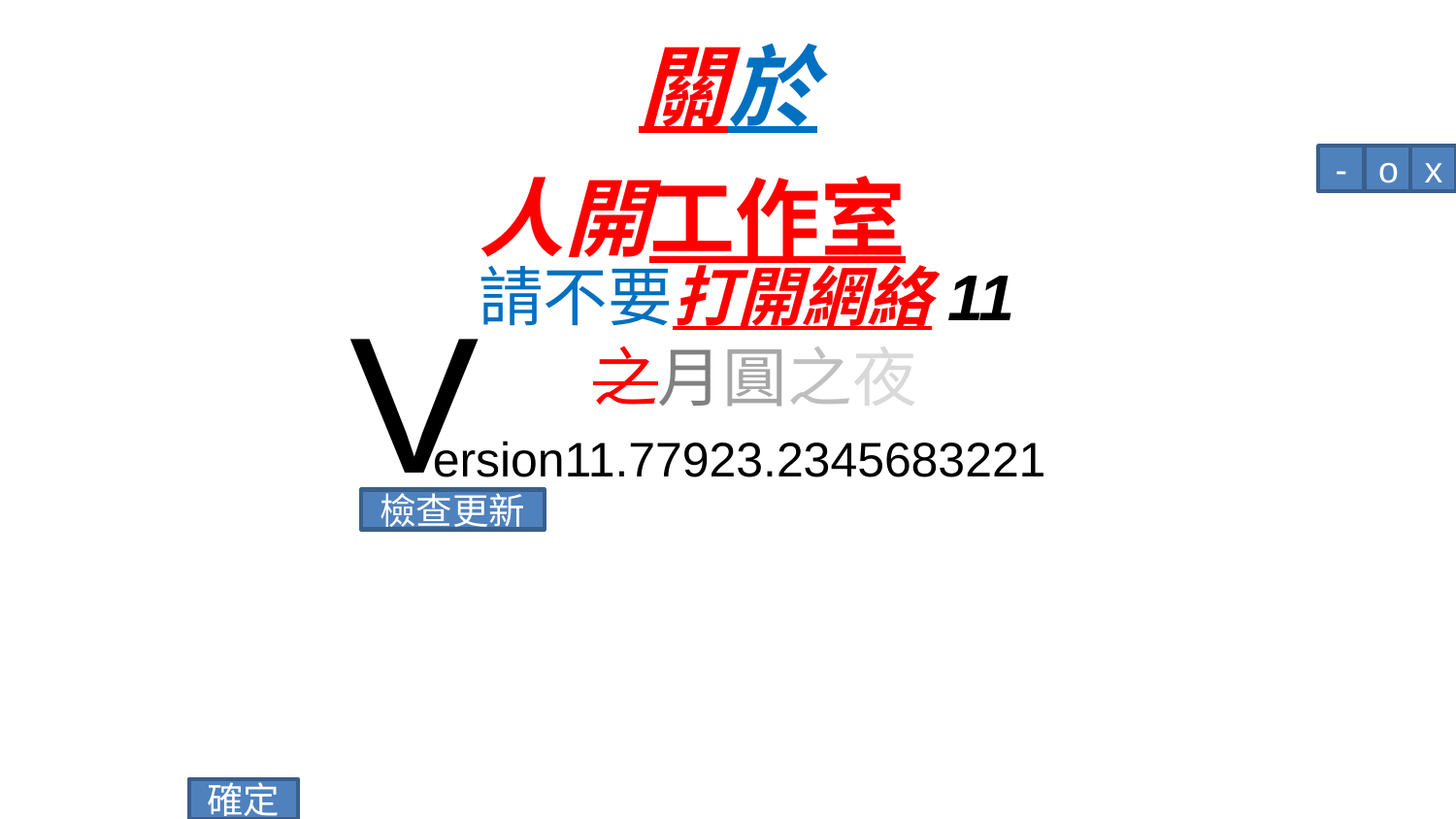

# 關於
-
o
x
人開工作室
請不要打開網絡11
V
之月圓之夜
ersion11.77923.2345683221
檢查更新
確定